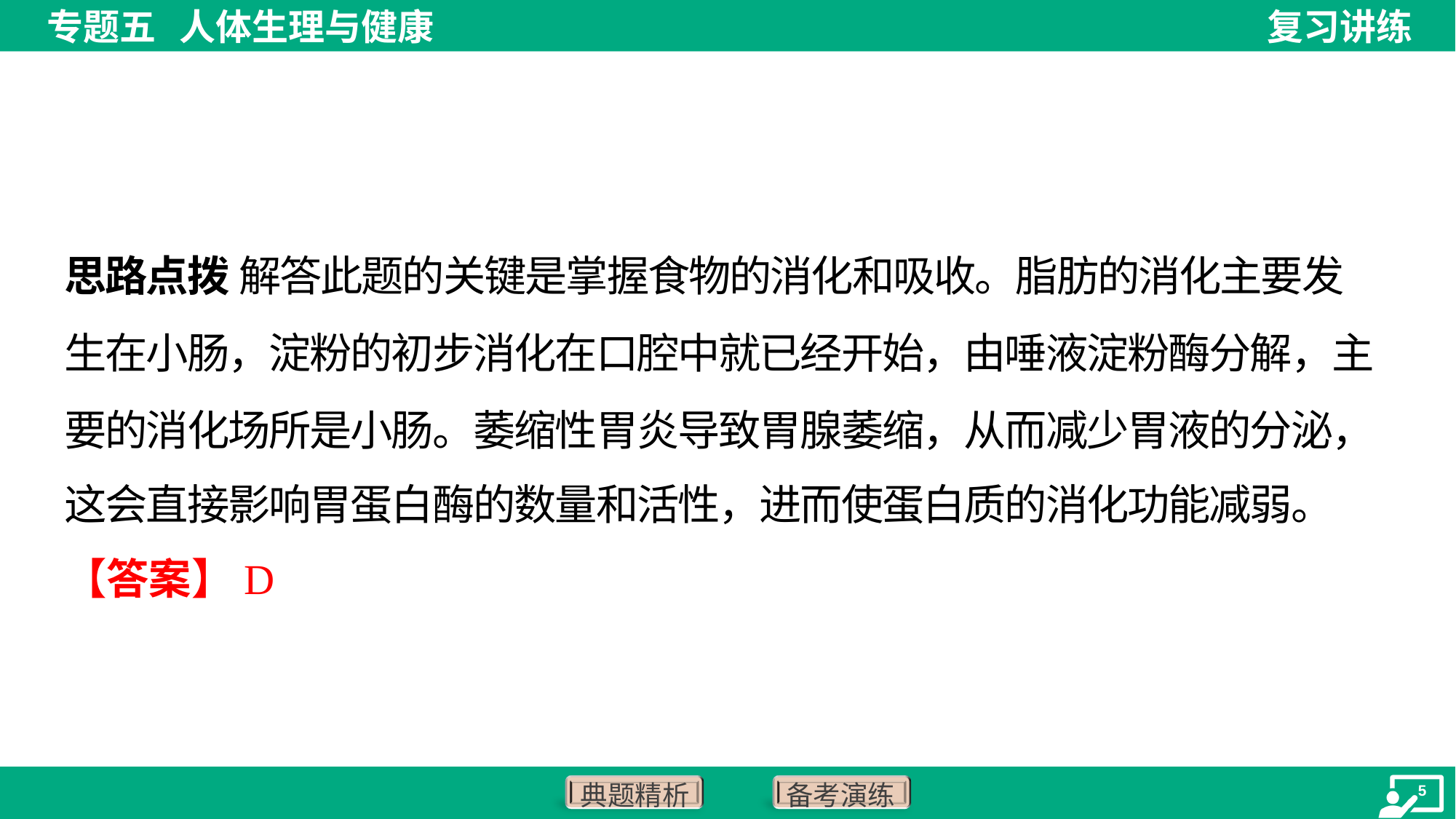

思路点拨 解答此题的关键是掌握食物的消化和吸收。脂肪的消化主要发
生在小肠，淀粉的初步消化在口腔中就已经开始，由唾液淀粉酶分解，主
要的消化场所是小肠。萎缩性胃炎导致胃腺萎缩，从而减少胃液的分泌，
这会直接影响胃蛋白酶的数量和活性，进而使蛋白质的消化功能减弱。
【答案】D